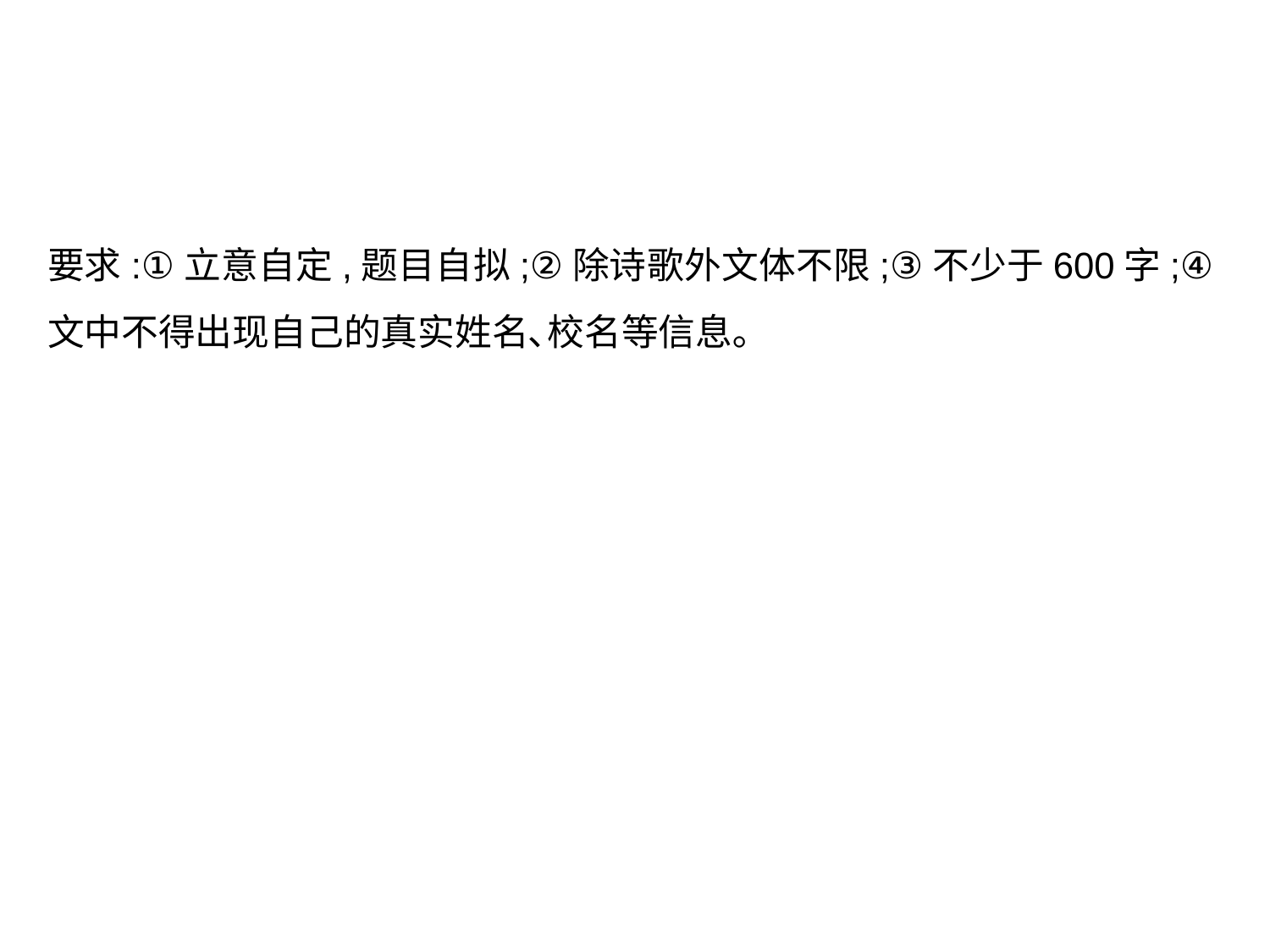

要求:①立意自定,题目自拟;②除诗歌外文体不限;③不少于600字;④文中不得出现自己的真实姓名､校名等信息｡